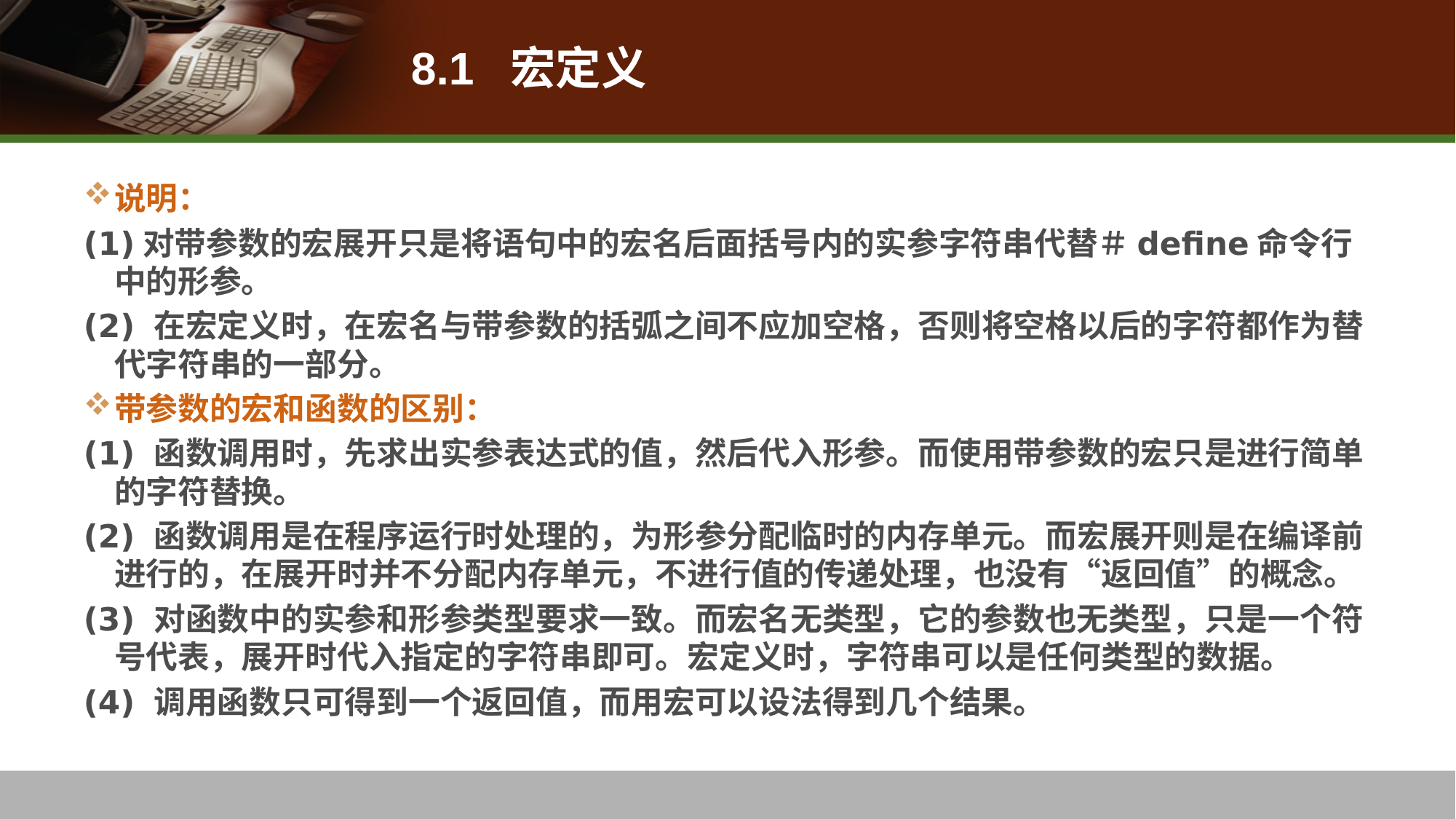

# 8.1  宏定义
说明：
(1)对带参数的宏展开只是将语句中的宏名后面括号内的实参字符串代替＃define命令行中的形参。
(2) 在宏定义时，在宏名与带参数的括弧之间不应加空格，否则将空格以后的字符都作为替代字符串的一部分。
带参数的宏和函数的区别：
(1) 函数调用时，先求出实参表达式的值，然后代入形参。而使用带参数的宏只是进行简单的字符替换。
(2) 函数调用是在程序运行时处理的，为形参分配临时的内存单元。而宏展开则是在编译前进行的，在展开时并不分配内存单元，不进行值的传递处理，也没有“返回值”的概念。
(3) 对函数中的实参和形参类型要求一致。而宏名无类型，它的参数也无类型，只是一个符号代表，展开时代入指定的字符串即可。宏定义时，字符串可以是任何类型的数据。
(4) 调用函数只可得到一个返回值，而用宏可以设法得到几个结果。